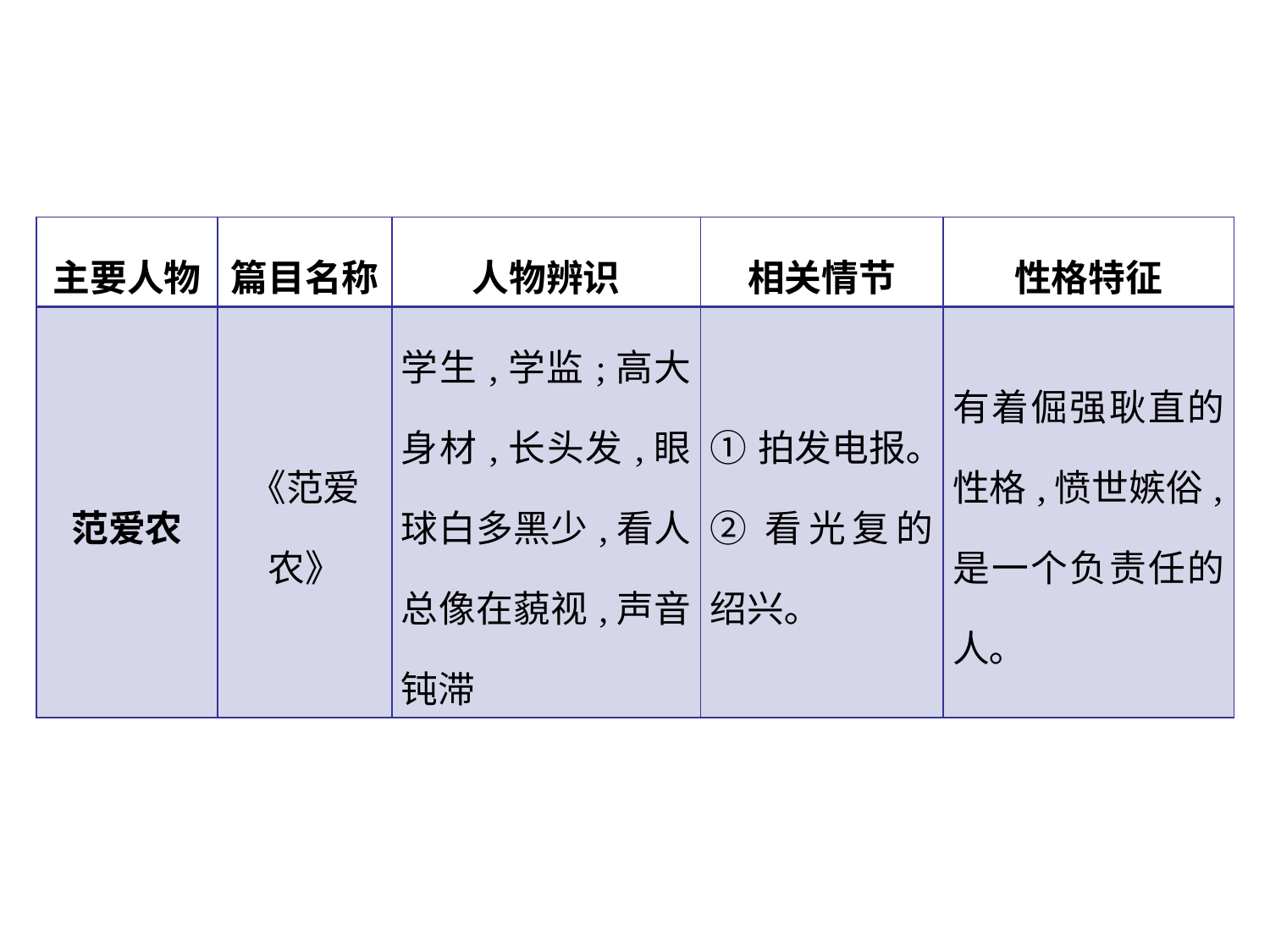

| 主要人物 | 篇目名称 | 人物辨识 | 相关情节 | 性格特征 |
| --- | --- | --- | --- | --- |
| 范爱农 | 《范爱农》 | 学生,学监;高大身材,长头发,眼球白多黑少,看人总像在藐视,声音钝滞 | ①拍发电报｡ ②看光复的绍兴｡ | 有着倔强耿直的性格,愤世嫉俗,是一个负责任的人｡ |